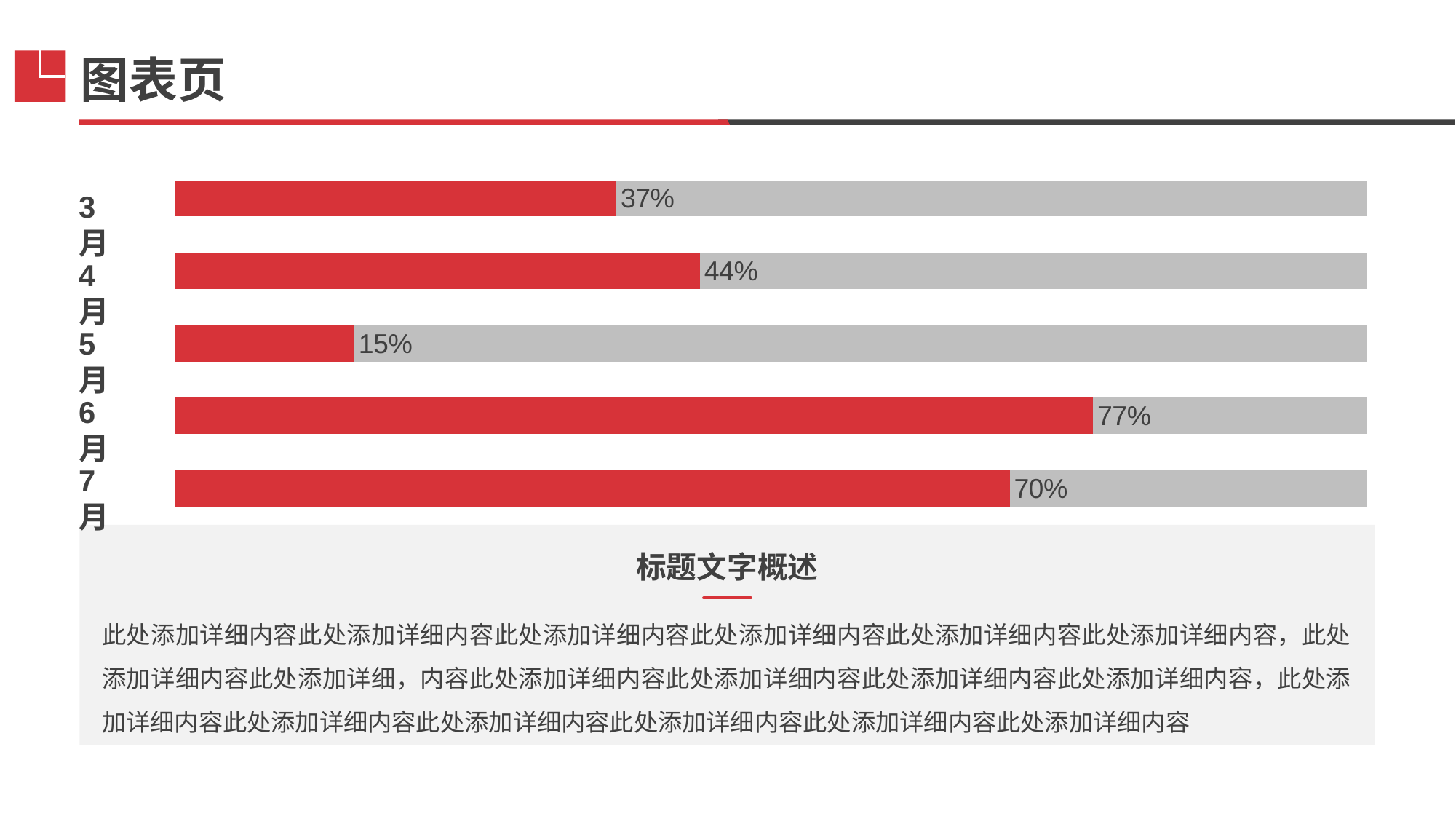

图表页

### Chart

| Category | 辅助列（勿动） | 数据列|（输入百分比） |
|---|---|---|
| 类别 1 | 1.0 | 0.7 |
| 类别 2 | 1.0 | 0.77 |
| 类别 3 | 1.0 | 0.15 |
| 类别 4 | 1.0 | 0.44 |
3月
4月
5月
6月
7月

标题文字概述
此处添加详细内容此处添加详细内容此处添加详细内容此处添加详细内容此处添加详细内容此处添加详细内容，此处添加详细内容此处添加详细，内容此处添加详细内容此处添加详细内容此处添加详细内容此处添加详细内容，此处添加详细内容此处添加详细内容此处添加详细内容此处添加详细内容此处添加详细内容此处添加详细内容